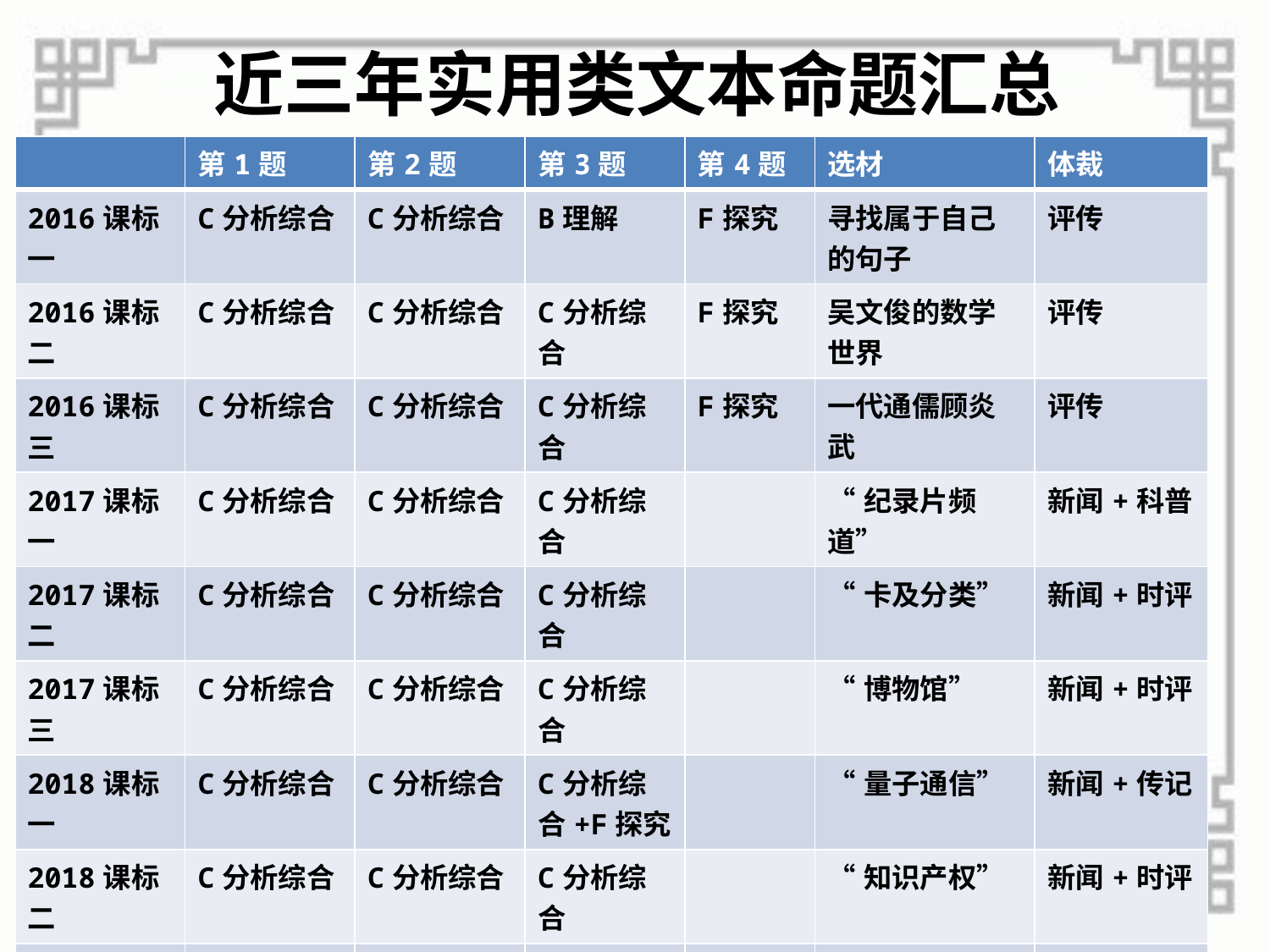

# 近三年实用类文本命题汇总
|  | 第1题 | 第2题 | 第3题 | 第4题 | 选材 | 体裁 |
| --- | --- | --- | --- | --- | --- | --- |
| 2016课标一 | C分析综合 | C分析综合 | B理解 | F探究 | 寻找属于自己的句子 | 评传 |
| 2016课标二 | C分析综合 | C分析综合 | C分析综合 | F探究 | 吴文俊的数学世界 | 评传 |
| 2016课标三 | C分析综合 | C分析综合 | C分析综合 | F探究 | 一代通儒顾炎武 | 评传 |
| 2017课标一 | C分析综合 | C分析综合 | C分析综合 |  | “纪录片频道” | 新闻+科普 |
| 2017课标二 | C分析综合 | C分析综合 | C分析综合 |  | “卡及分类” | 新闻+时评 |
| 2017课标三 | C分析综合 | C分析综合 | C分析综合 |  | “博物馆” | 新闻+时评 |
| 2018课标一 | C分析综合 | C分析综合 | C分析综合+F探究 |  | “量子通信” | 新闻+传记 |
| 2018课标二 | C分析综合 | C分析综合 | C分析综合 |  | “知识产权” | 新闻+时评 |
| 2018课标三 | C分析综合 | C分析综合 | C分析综合 |  | “图书出版” | 新闻+说明 |